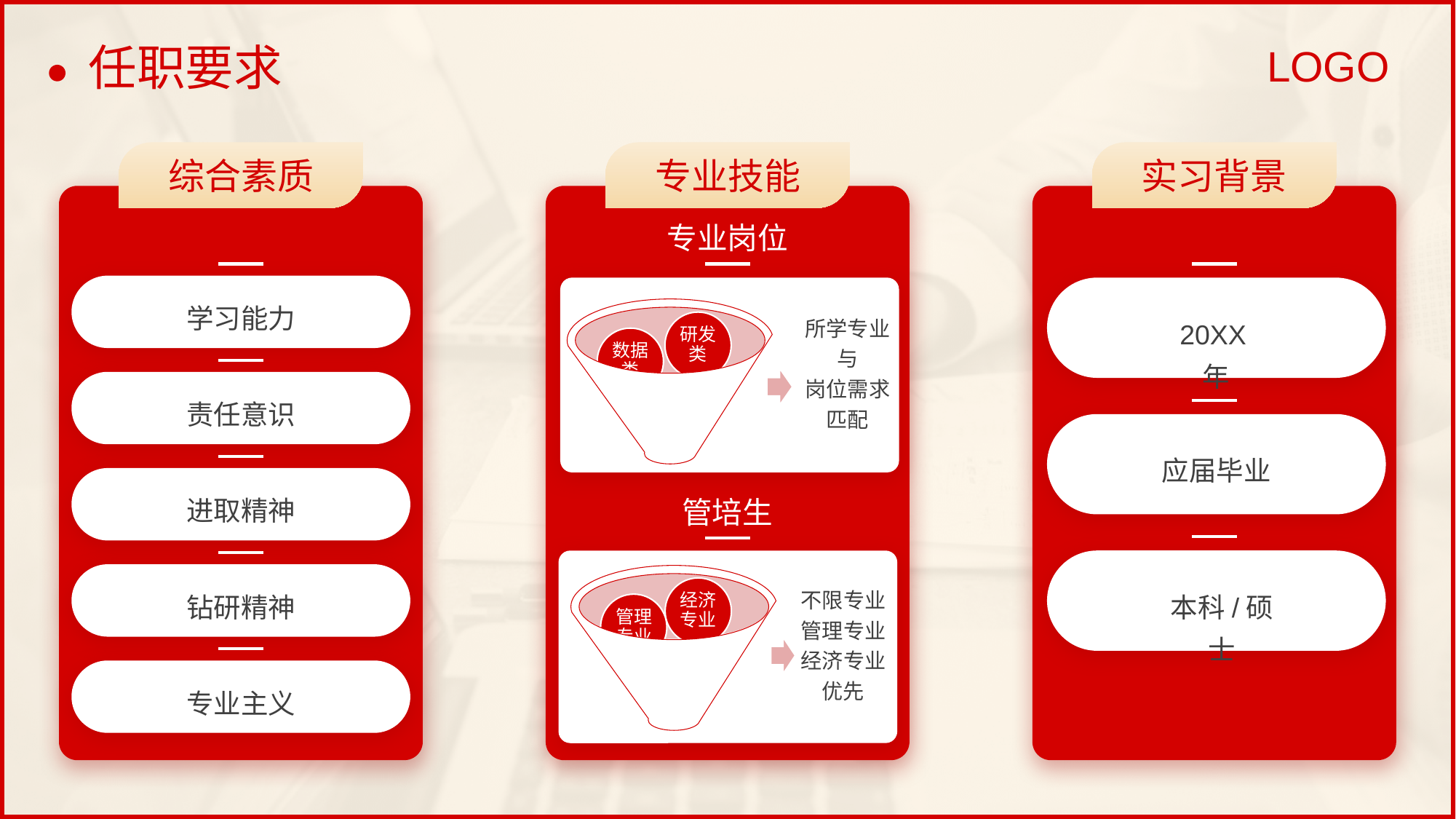

# 任职要求
综合素质

学习能力

责任意识

进取精神

钻研精神

专业主义
专业技能

专业岗位

研发类
数据类
综合类
……
所学专业
与
岗位需求
匹配

管培生

经济专业
管理专业
不限专业
管理专业
经济专业
优先

实习背景

20XX年

应届毕业

本科/硕士